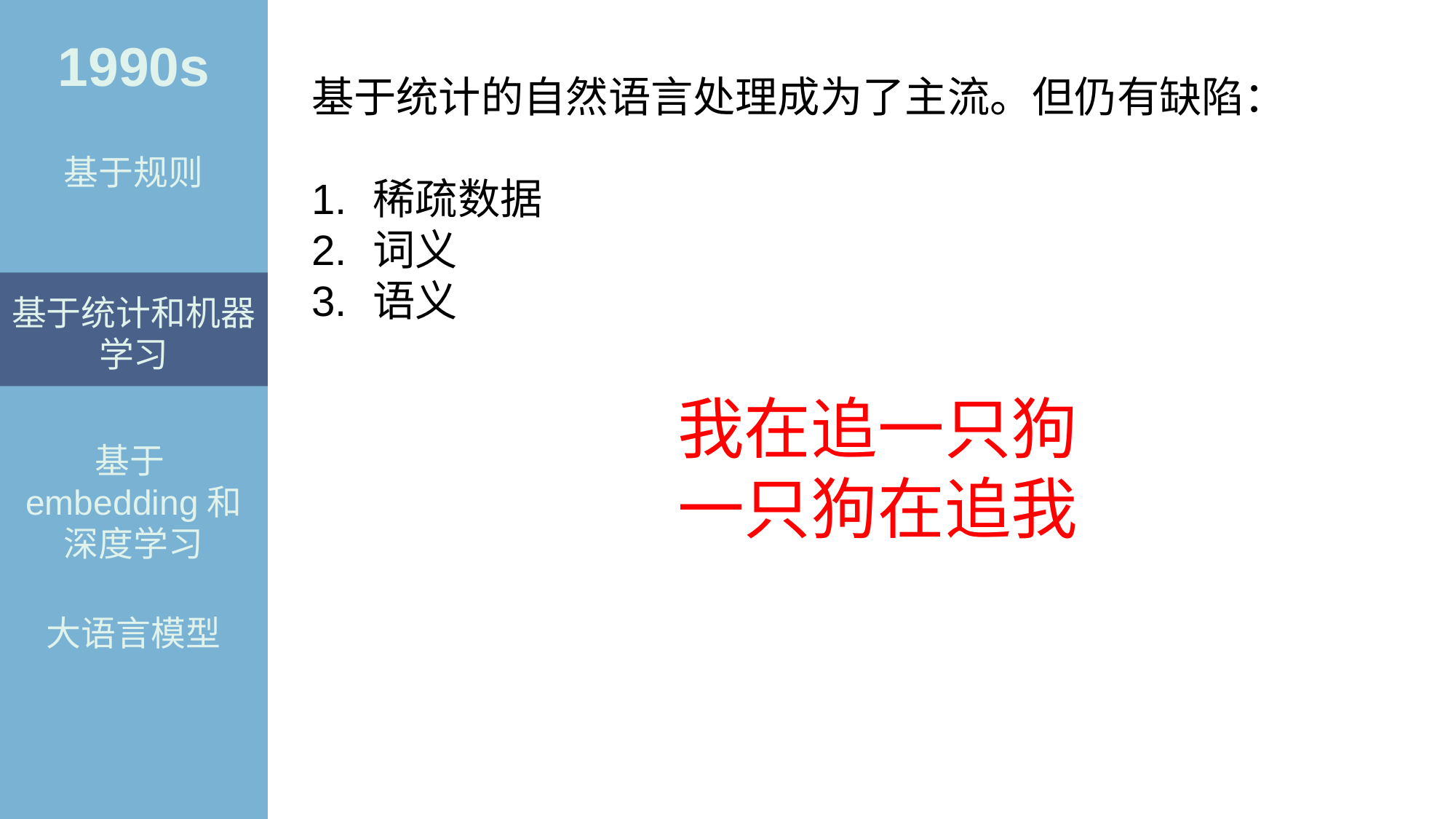

1990s
基于统计的自然语言处理成为了主流。但仍有缺陷：

稀疏数据
词义
语义

基于规则

基于统计和机器学习
我在追一只狗
一只狗在追我
基于embedding和深度学习
大语言模型